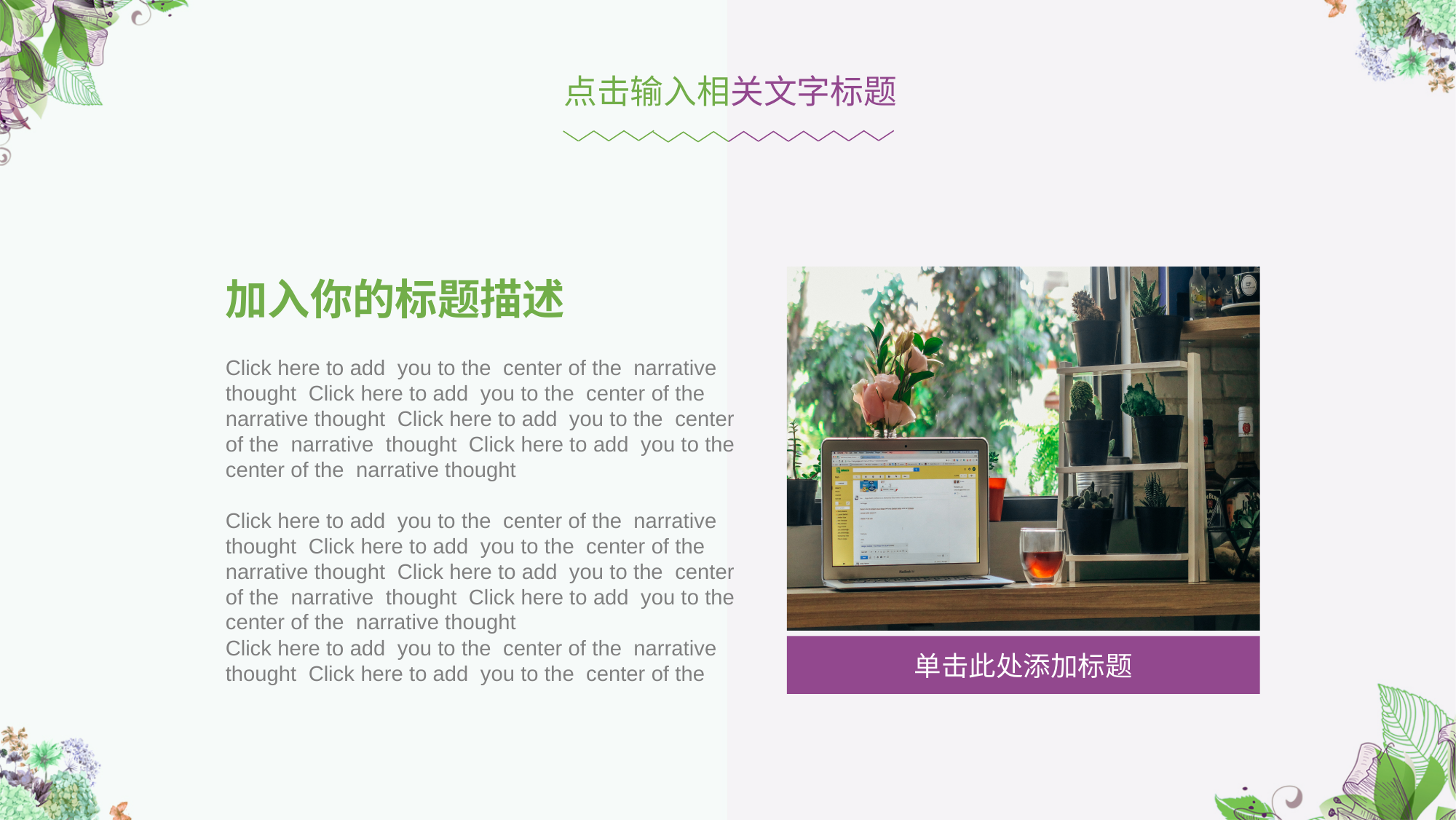

点击输入相关文字标题
加入你的标题描述

Click here to add  you to the  center of the  narrative
thought  Click here to add  you to the  center of the
narrative thought  Click here to add  you to the  center
of the  narrative  thought  Click here to add  you to the
center of the  narrative thought

Click here to add  you to the  center of the  narrative
thought  Click here to add  you to the  center of the
narrative thought  Click here to add  you to the  center
of the  narrative  thought  Click here to add  you to the
center of the  narrative thought
Click here to add  you to the  center of the  narrative
thought  Click here to add  you to the  center of the

单击此处添加标题